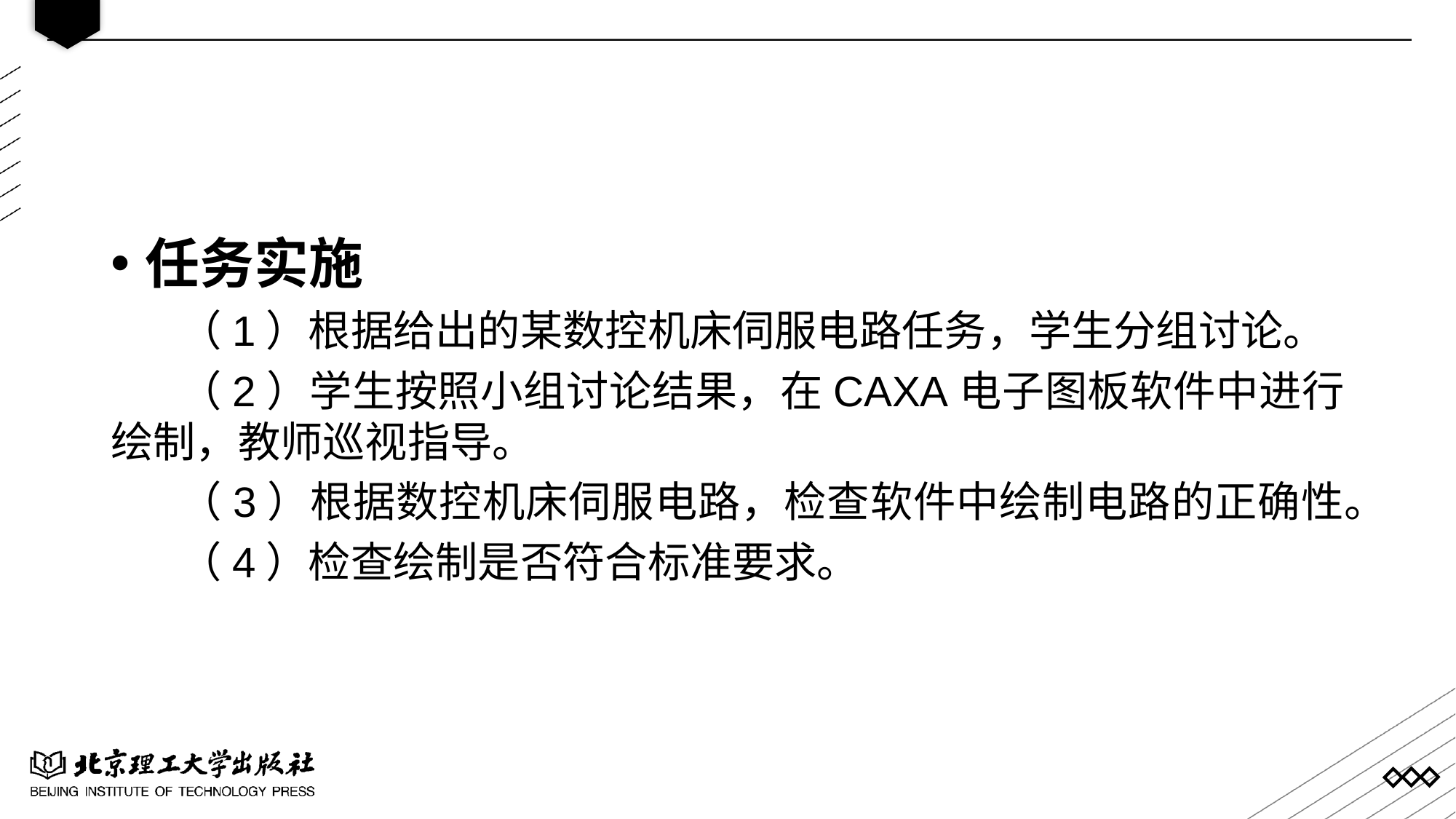

任务实施
（1）根据给出的某数控机床伺服电路任务，学生分组讨论。
（2）学生按照小组讨论结果，在CAXA电子图板软件中进行绘制，教师巡视指导。
（3）根据数控机床伺服电路，检查软件中绘制电路的正确性。
（4）检查绘制是否符合标准要求。